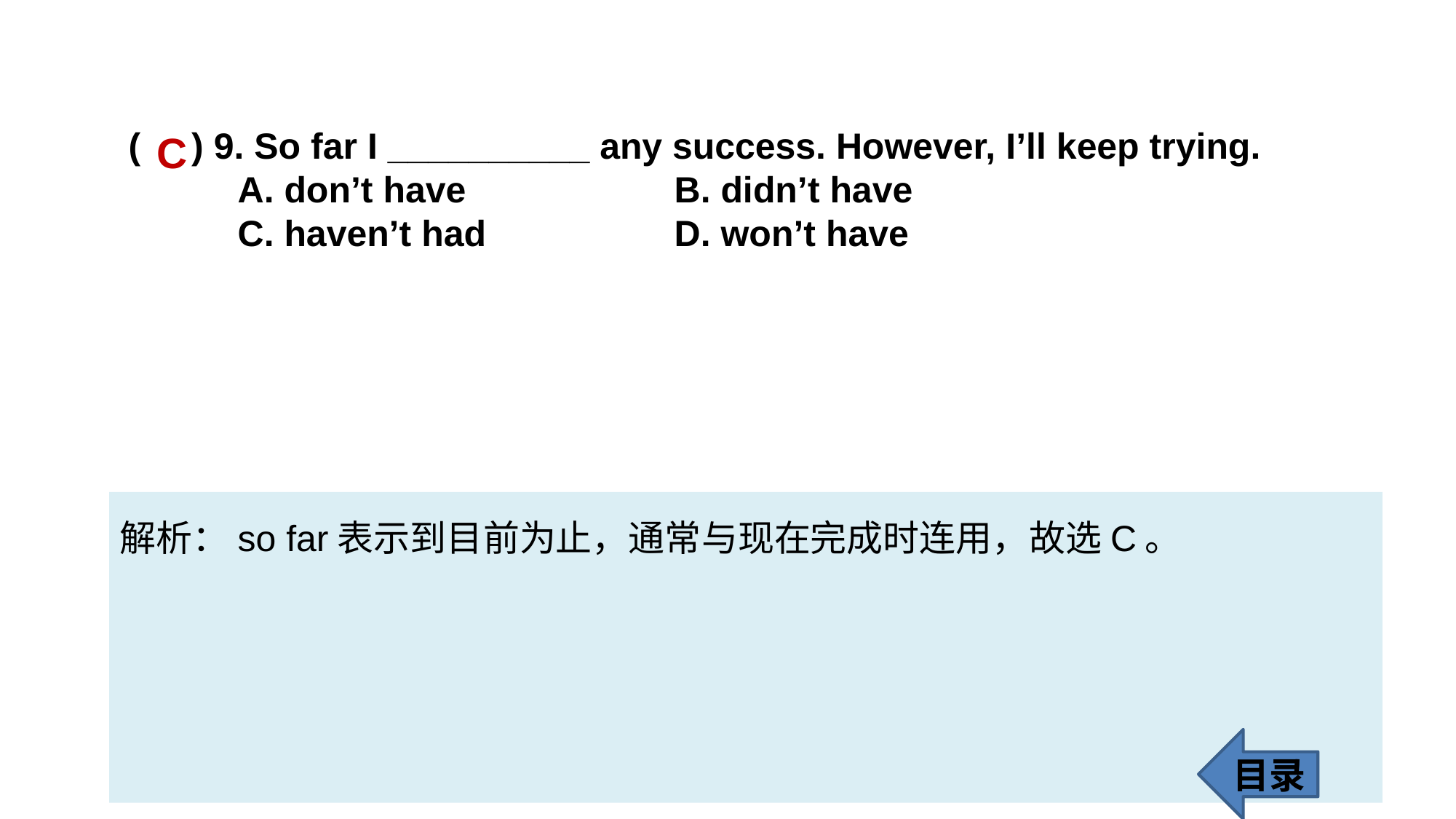

(     ) 9. So far I __________ any success. However, I’ll keep trying.
	A. don’t have 		B. didn’t have
	C. haven’t had 		D. won’t have
C

解析：so far表示到目前为止，通常与现在完成时连用，故选C。
目录
70